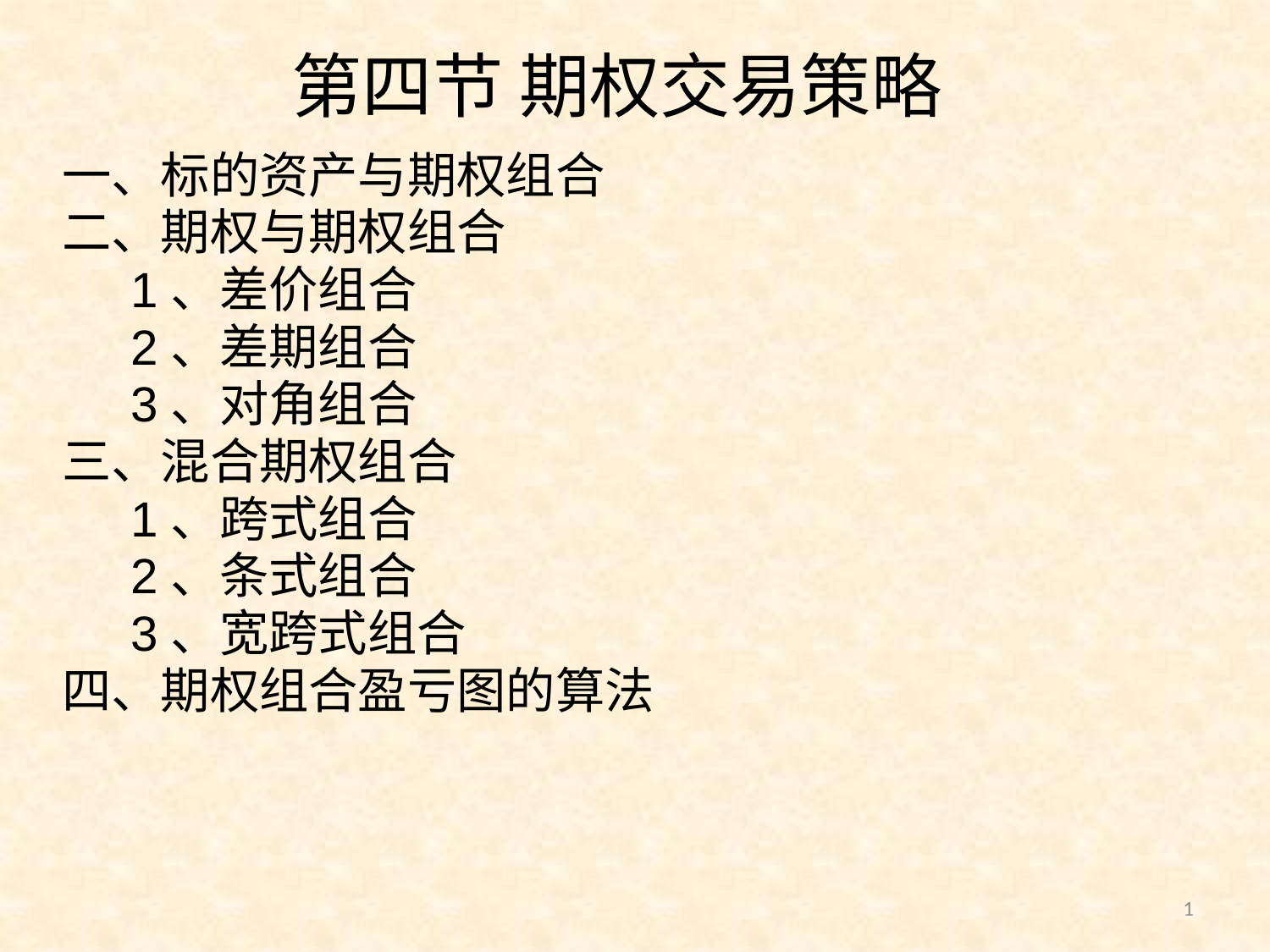

# 第四节 期权交易策略
一、标的资产与期权组合
二、期权与期权组合
     1、差价组合
     2、差期组合
     3、对角组合
三、混合期权组合
     1、跨式组合
     2、条式组合
     3、宽跨式组合
四、期权组合盈亏图的算法

1